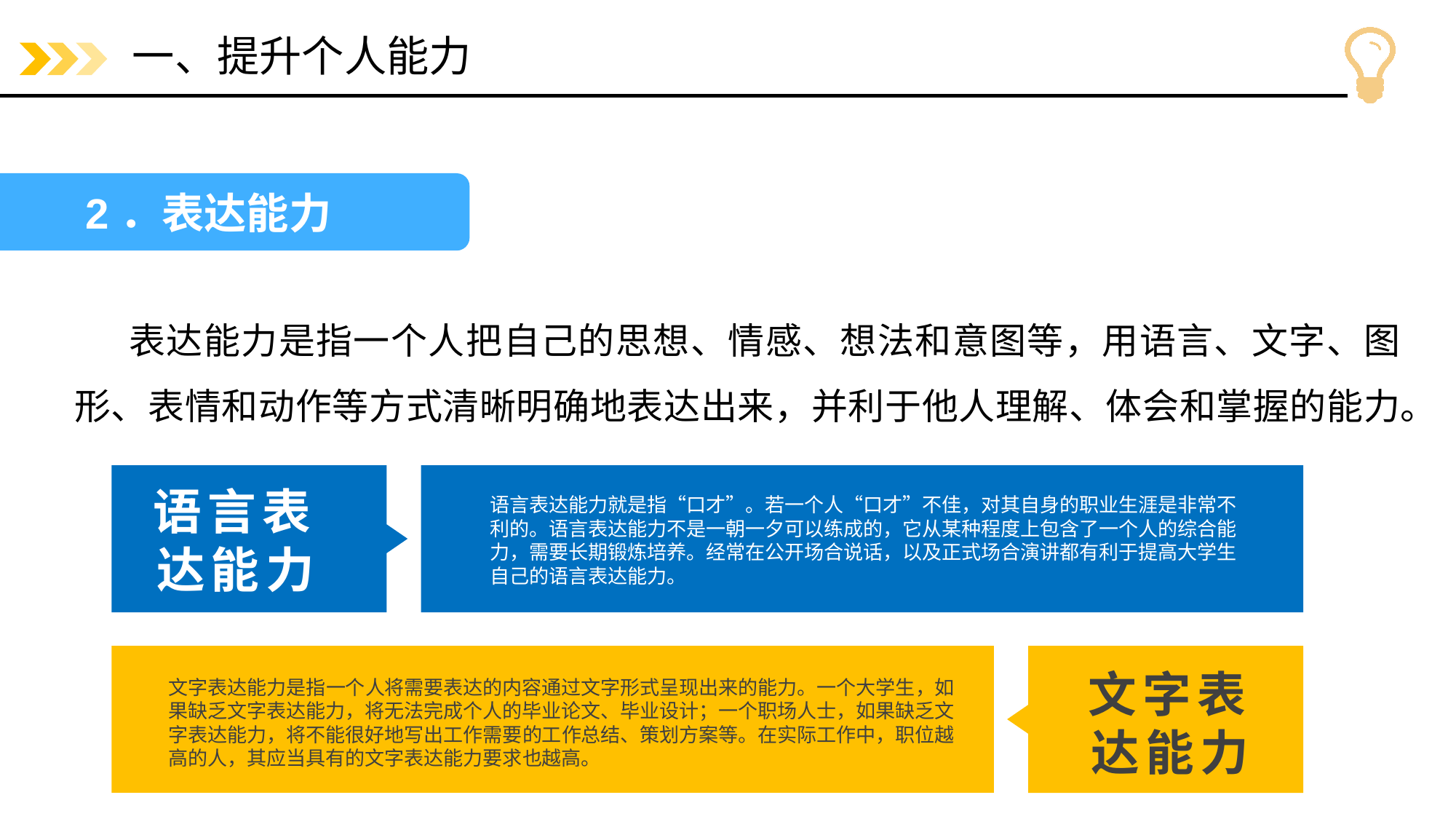

12
# 一、提升个人能力
2．表达能力
表达能力是指一个人把自己的思想、情感、想法和意图等，用语言、文字、图形、表情和动作等方式清晰明确地表达出来，并利于他人理解、体会和掌握的能力。

语言表达能力
语言表达能力就是指“口才”。若一个人“口才”不佳，对其自身的职业生涯是非常不利的。语言表达能力不是一朝一夕可以练成的，它从某种程度上包含了一个人的综合能力，需要长期锻炼培养。经常在公开场合说话，以及正式场合演讲都有利于提高大学生自己的语言表达能力。

文字表达能力
文字表达能力是指一个人将需要表达的内容通过文字形式呈现出来的能力。一个大学生，如果缺乏文字表达能力，将无法完成个人的毕业论文、毕业设计；一个职场人士，如果缺乏文字表达能力，将不能很好地写出工作需要的工作总结、策划方案等。在实际工作中，职位越高的人，其应当具有的文字表达能力要求也越高。